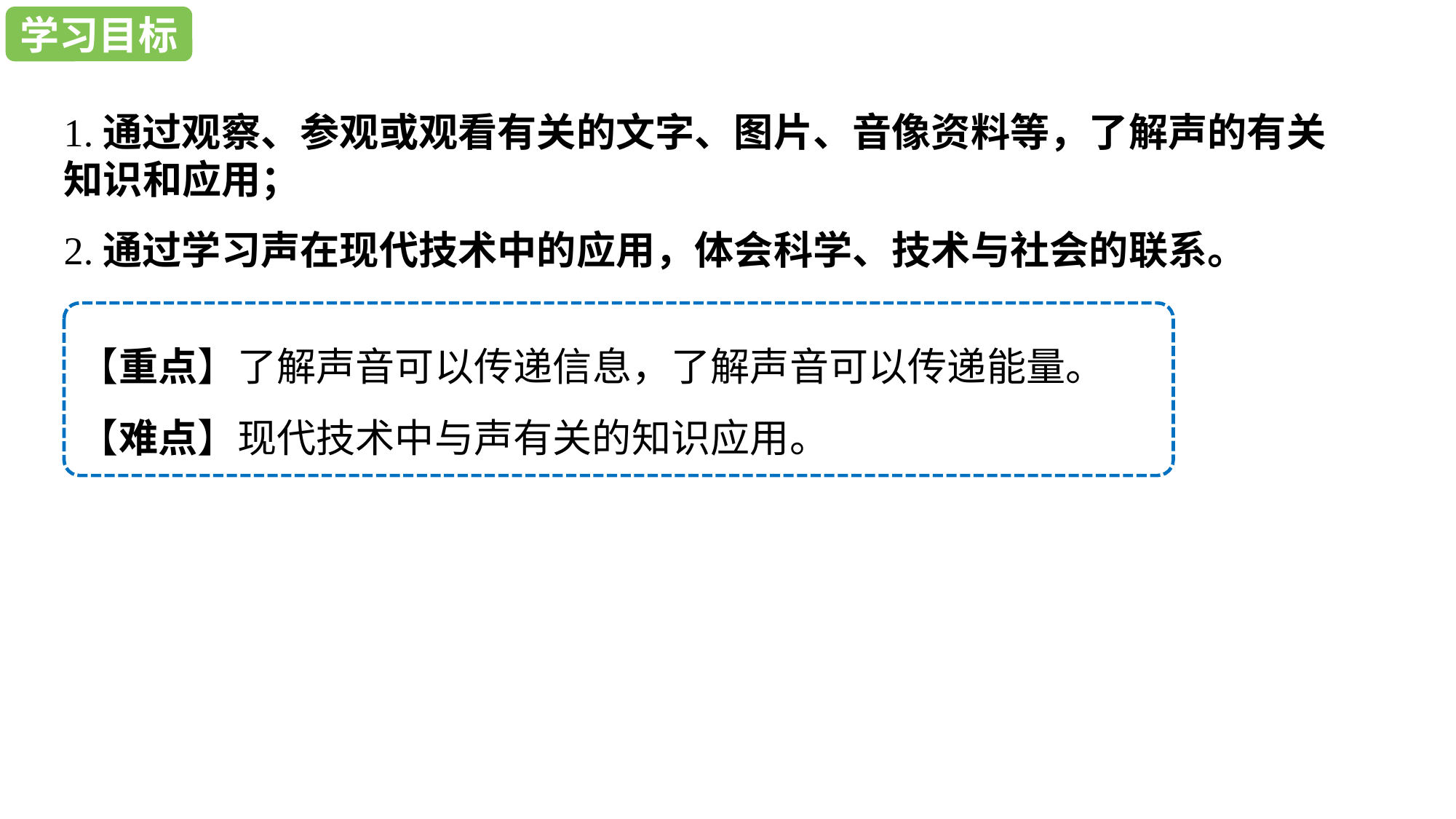

学习目标
学习目标
1.通过观察、参观或观看有关的文字、图片、音像资料等，了解声的有关知识和应用；
2.通过学习声在现代技术中的应用，体会科学、技术与社会的联系。
【重点】了解声音可以传递信息，了解声音可以传递能量。
【难点】现代技术中与声有关的知识应用。